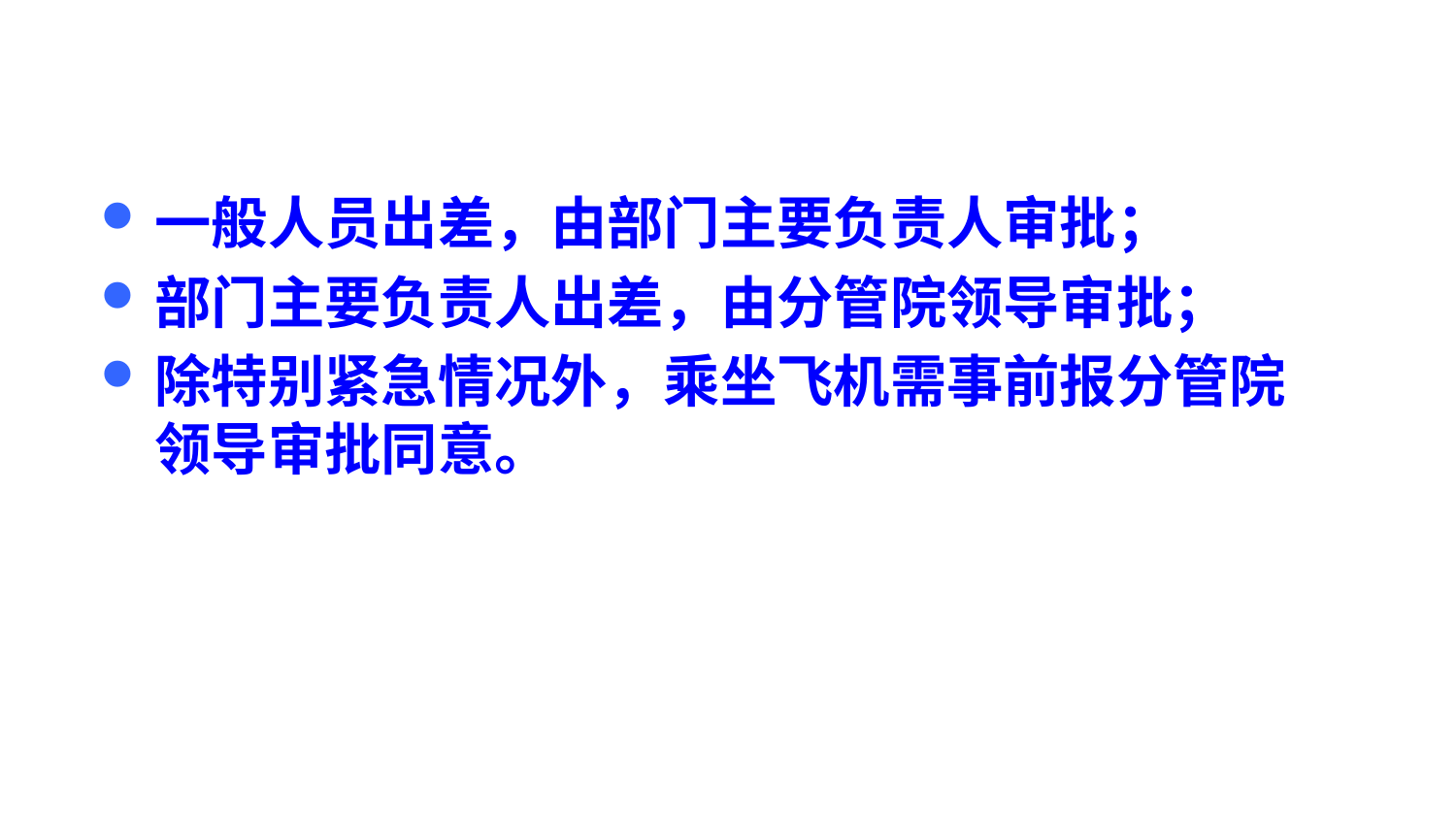

一般人员出差，由部门主要负责人审批；
部门主要负责人出差，由分管院领导审批；
除特别紧急情况外，乘坐飞机需事前报分管院领导审批同意。
一般人员出差，由部门主要负责人审批；部门主要负责人出差，由分管院领导审批；除特别紧急情况外，乘坐飞机需事前报分管院领导审批同意。